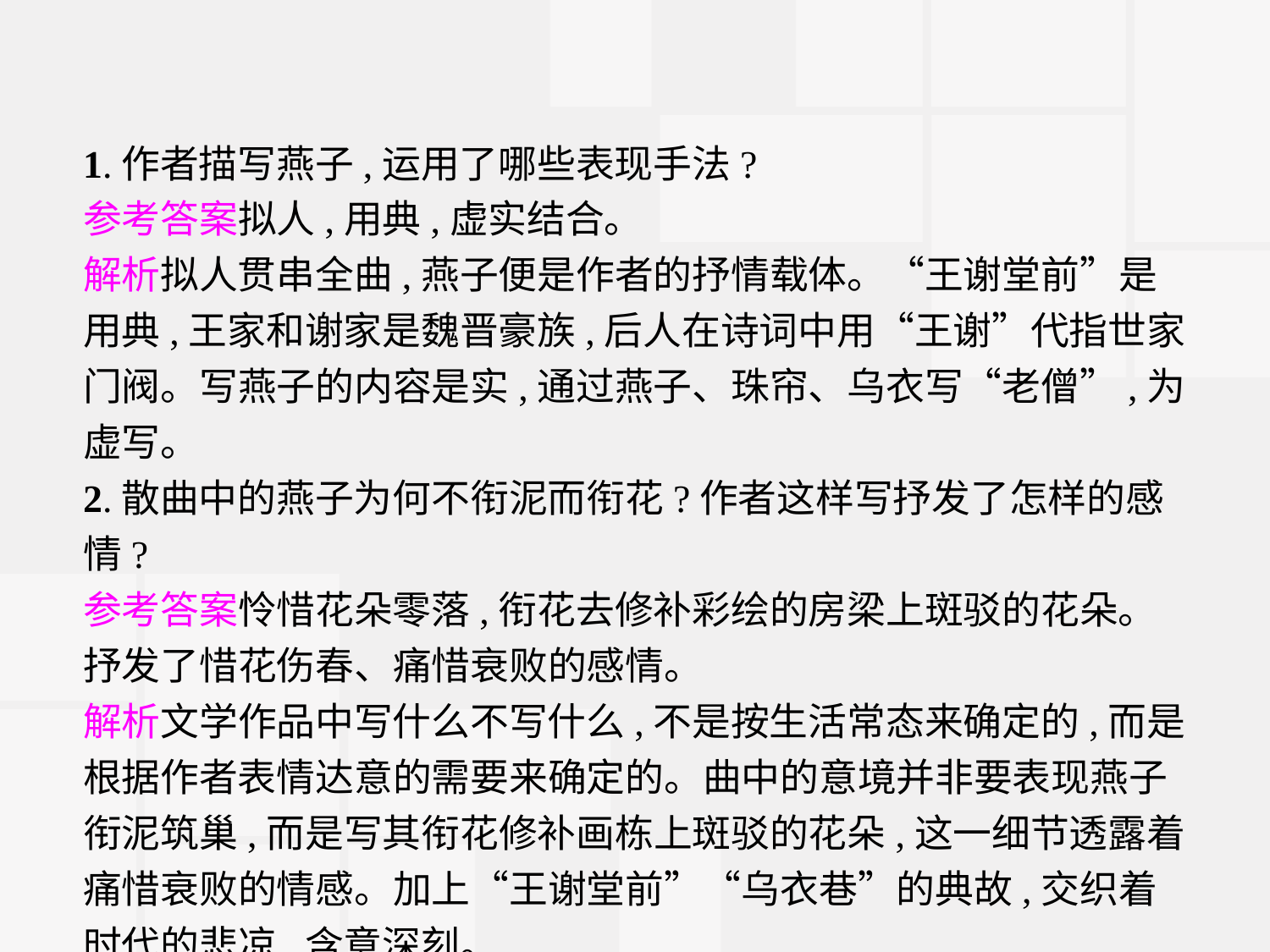

1.作者描写燕子,运用了哪些表现手法?
参考答案拟人,用典,虚实结合。
解析拟人贯串全曲,燕子便是作者的抒情载体。“王谢堂前”是用典,王家和谢家是魏晋豪族,后人在诗词中用“王谢”代指世家门阀。写燕子的内容是实,通过燕子、珠帘、乌衣写“老僧”,为虚写。
2.散曲中的燕子为何不衔泥而衔花?作者这样写抒发了怎样的感情?
参考答案怜惜花朵零落,衔花去修补彩绘的房梁上斑驳的花朵。抒发了惜花伤春、痛惜衰败的感情。
解析文学作品中写什么不写什么,不是按生活常态来确定的,而是根据作者表情达意的需要来确定的。曲中的意境并非要表现燕子衔泥筑巢,而是写其衔花修补画栋上斑驳的花朵,这一细节透露着痛惜衰败的情感。加上“王谢堂前”“乌衣巷”的典故,交织着时代的悲凉,含意深刻。